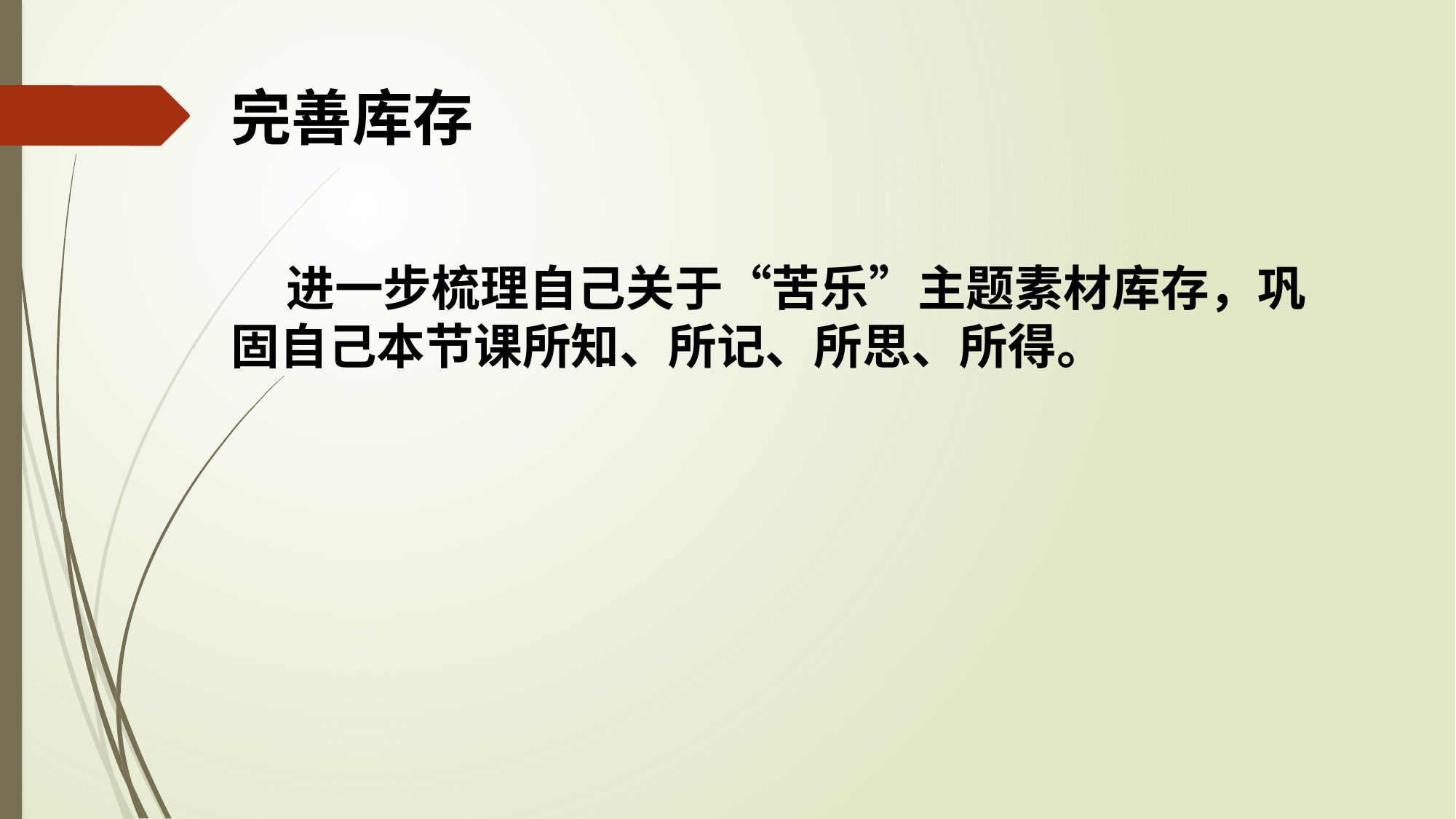

完善库存

    进一步梳理自己关于“苦乐”主题素材库存，巩固自己本节课所知、所记、所思、所得。